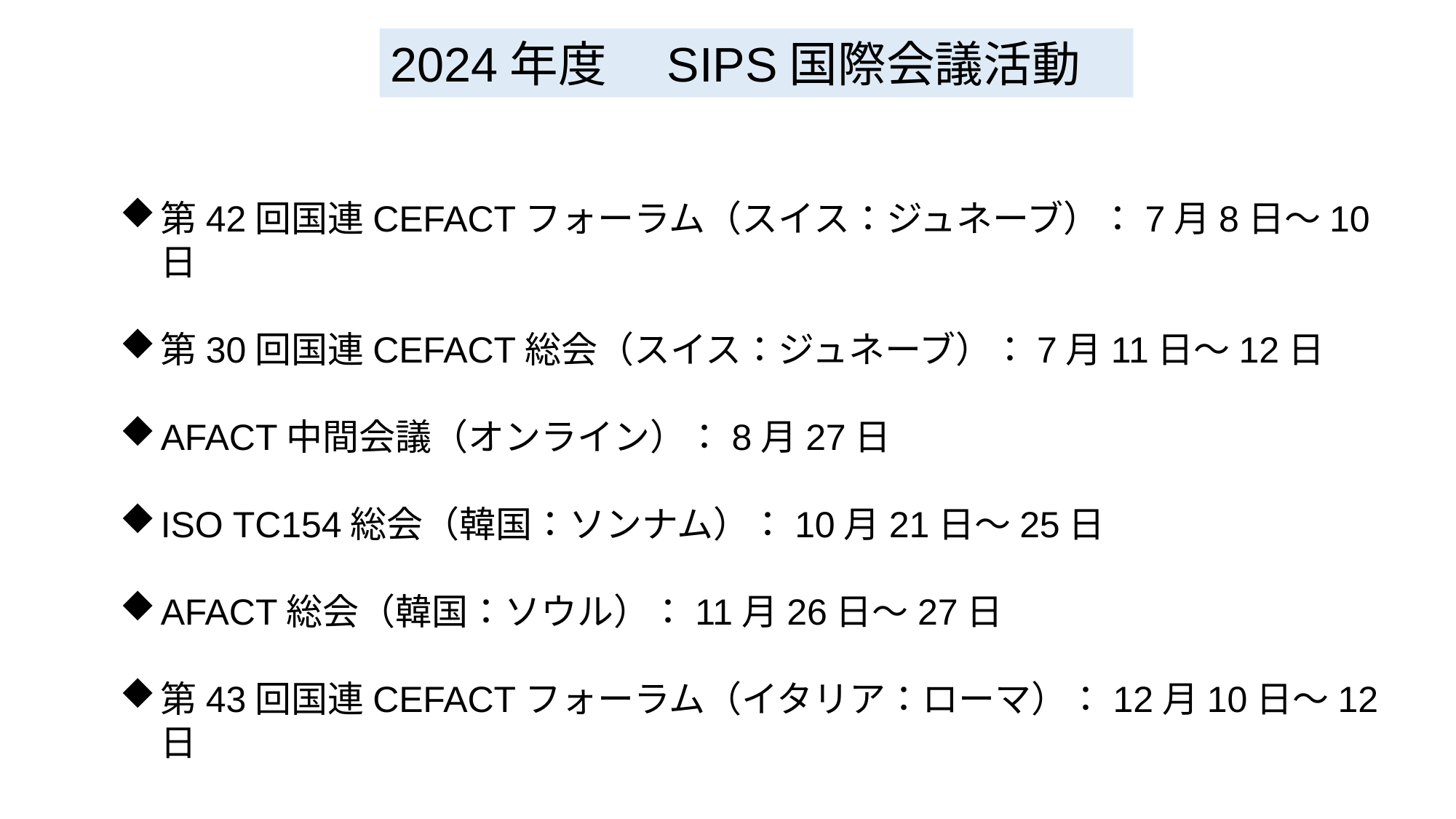

2024年度　SIPS国際会議活動
第42回国連CEFACTフォーラム（スイス：ジュネーブ）：7月8日～10日

第30回国連CEFACT総会（スイス：ジュネーブ）：7月11日～12日

AFACT中間会議（オンライン）：8月27日

ISO TC154総会（韓国：ソンナム）：10月21日～25日

AFACT総会（韓国：ソウル）：11月26日～27日

第43回国連CEFACTフォーラム（イタリア：ローマ）：12月10日～12日